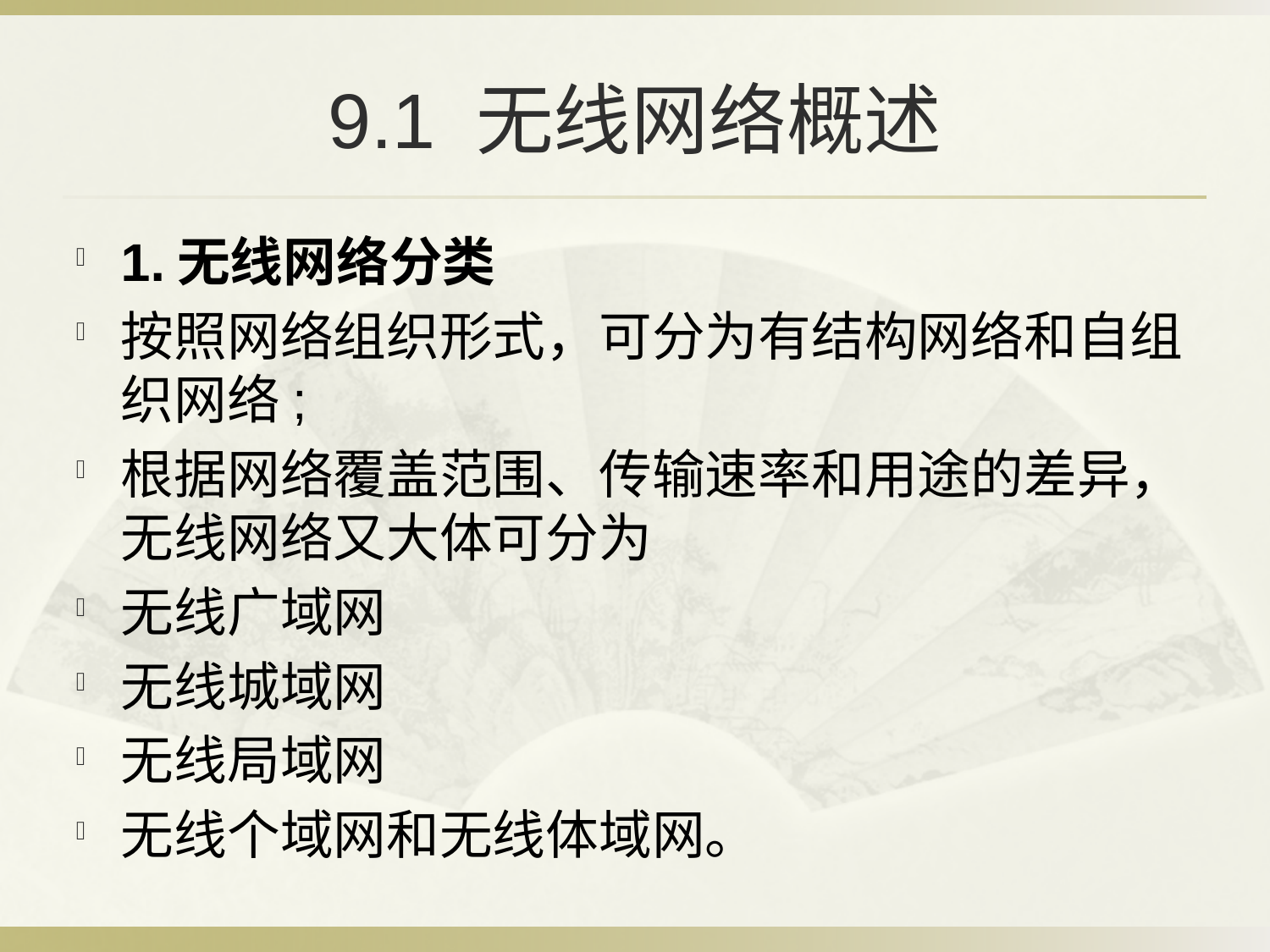

# 9.1 无线网络概述
1.无线网络分类
按照网络组织形式，可分为有结构网络和自组织网络;
根据网络覆盖范围、传输速率和用途的差异，无线网络又大体可分为
无线广域网
无线城域网
无线局域网
无线个域网和无线体域网。